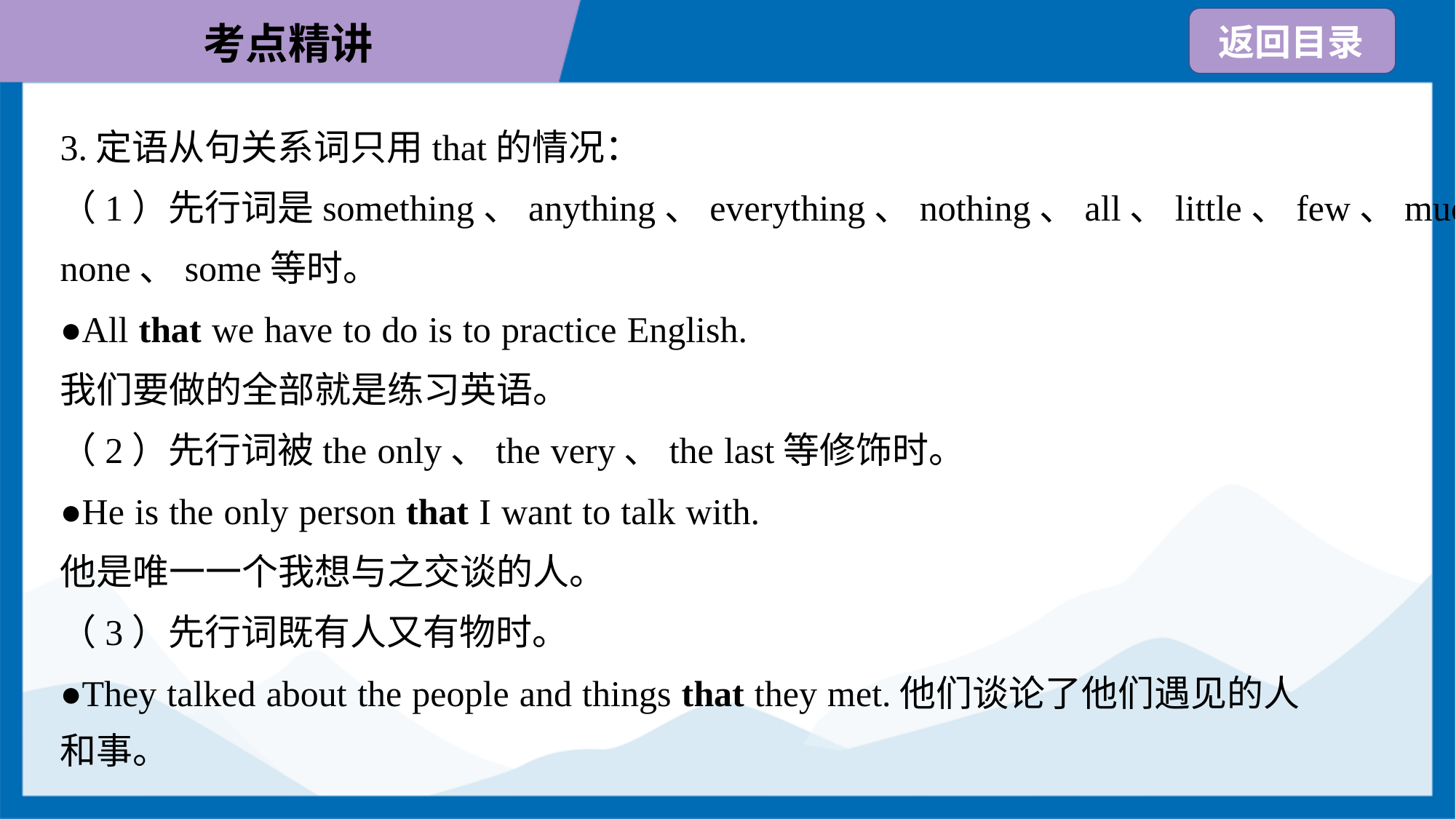

3.定语从句关系词只用that的情况：
（1）先行词是something、anything、everything、nothing、all、little、few、much、
none、some等时。
●All that we have to do is to practice English.
我们要做的全部就是练习英语。
（2）先行词被the only、the very、the last等修饰时。
●He is the only person that I want to talk with.
他是唯一一个我想与之交谈的人。
（3）先行词既有人又有物时。
●They talked about the people and things that they met.他们谈论了他们遇见的人
和事。